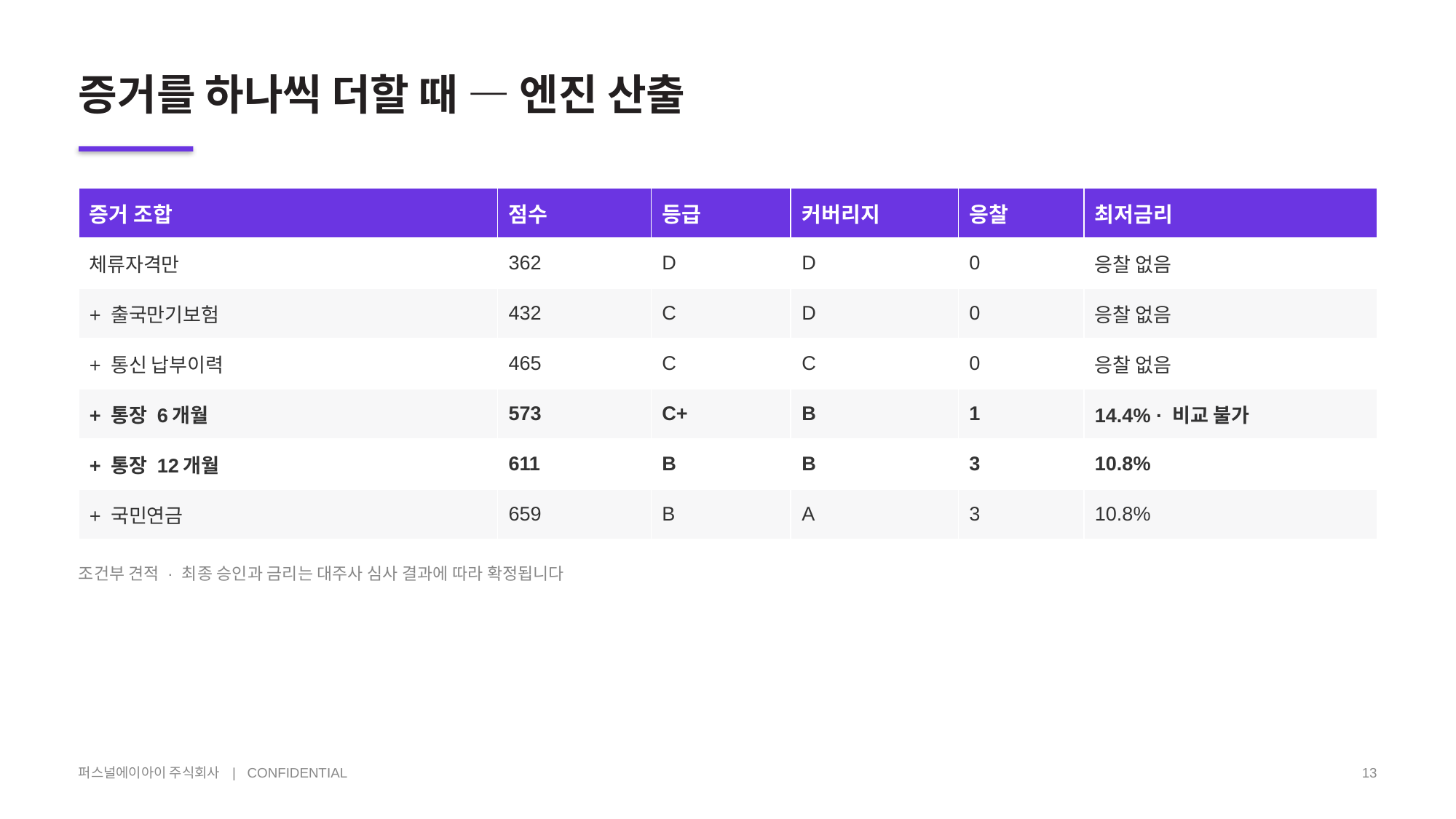

증거를 하나씩 더할 때 — 엔진 산출

| 증거 조합 | 점수 | 등급 | 커버리지 | 응찰 | 최저금리 |
| --- | --- | --- | --- | --- | --- |
| 체류자격만 | 362 | D | D | 0 | 응찰 없음 |
| + 출국만기보험 | 432 | C | D | 0 | 응찰 없음 |
| + 통신 납부이력 | 465 | C | C | 0 | 응찰 없음 |
| + 통장 6개월 | 573 | C+ | B | 1 | 14.4% · 비교 불가 |
| + 통장 12개월 | 611 | B | B | 3 | 10.8% |
| + 국민연금 | 659 | B | A | 3 | 10.8% |
조건부 견적 · 최종 승인과 금리는 대주사 심사 결과에 따라 확정됩니다
퍼스널에이아이 주식회사   |   CONFIDENTIAL
13